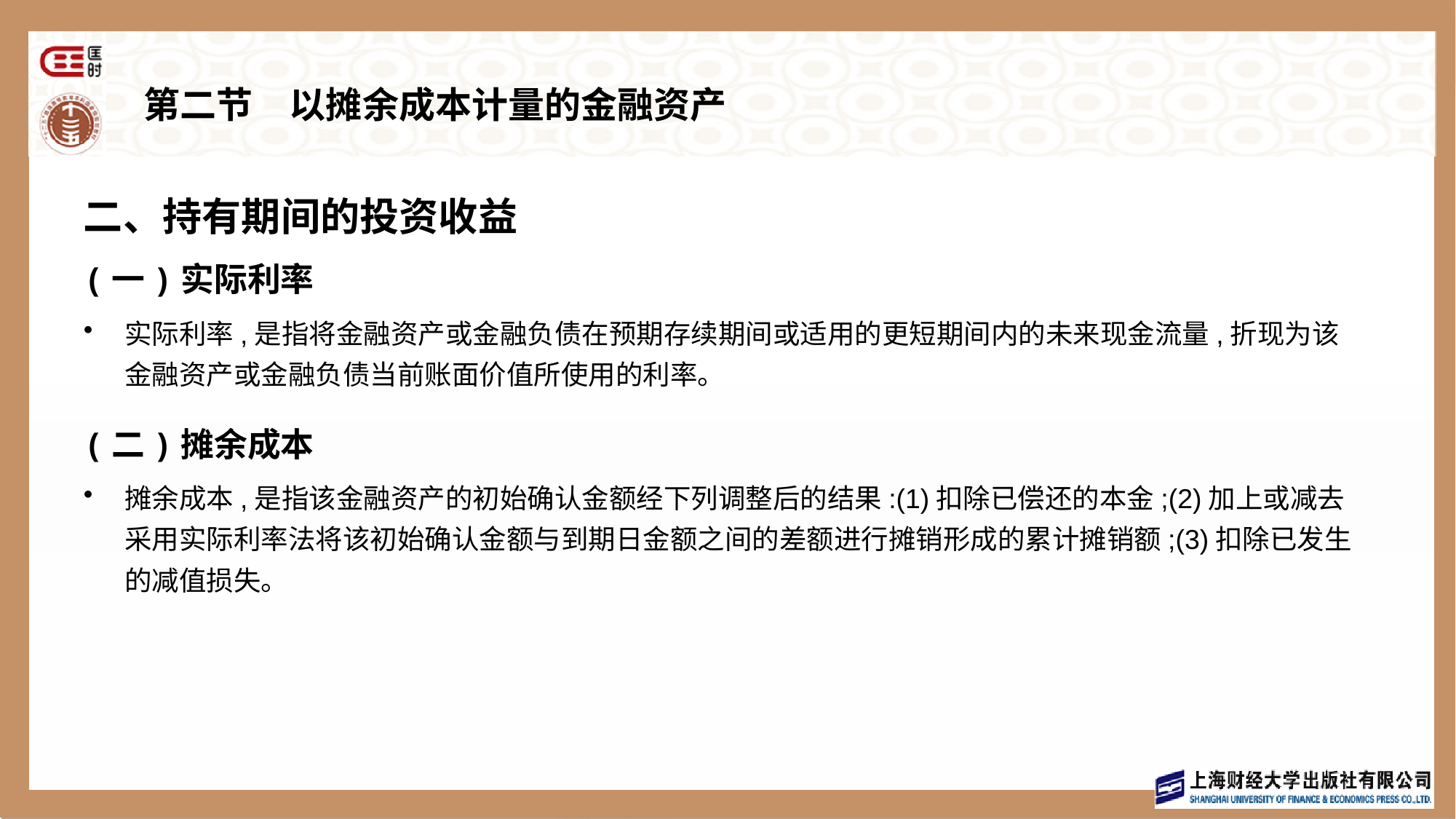

# 第二节　以摊余成本计量的金融资产
二、持有期间的投资收益
(一)实际利率
实际利率,是指将金融资产或金融负债在预期存续期间或适用的更短期间内的未来现金流量,折现为该金融资产或金融负债当前账面价值所使用的利率。
(二)摊余成本
摊余成本,是指该金融资产的初始确认金额经下列调整后的结果:(1)扣除已偿还的本金;(2)加上或减去采用实际利率法将该初始确认金额与到期日金额之间的差额进行摊销形成的累计摊销额;(3)扣除已发生的减值损失。